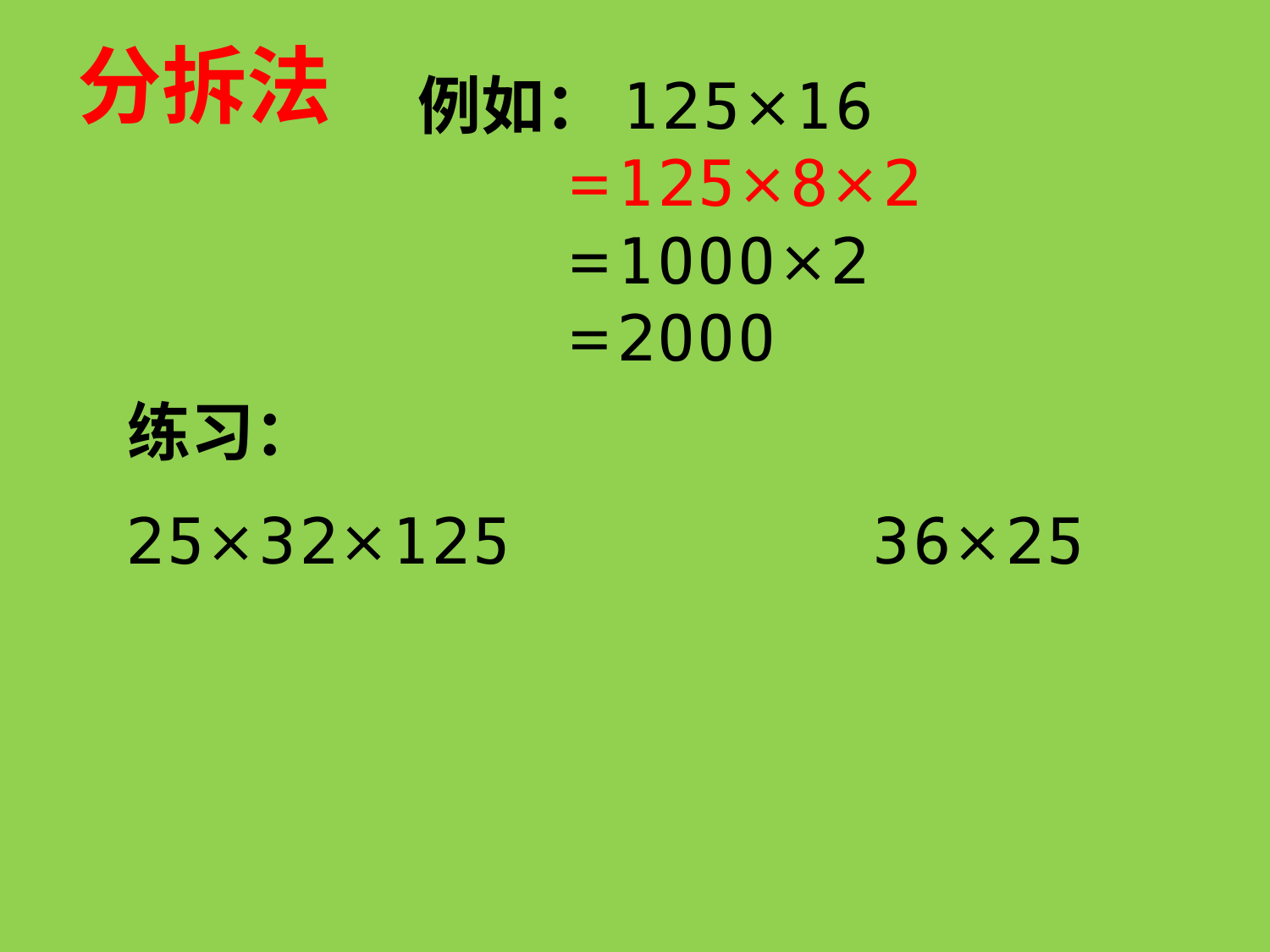

分拆法
例如：125×16
        =125×8×2
        =1000×2
        =2000
练习：
25×32×125       　　     36×25